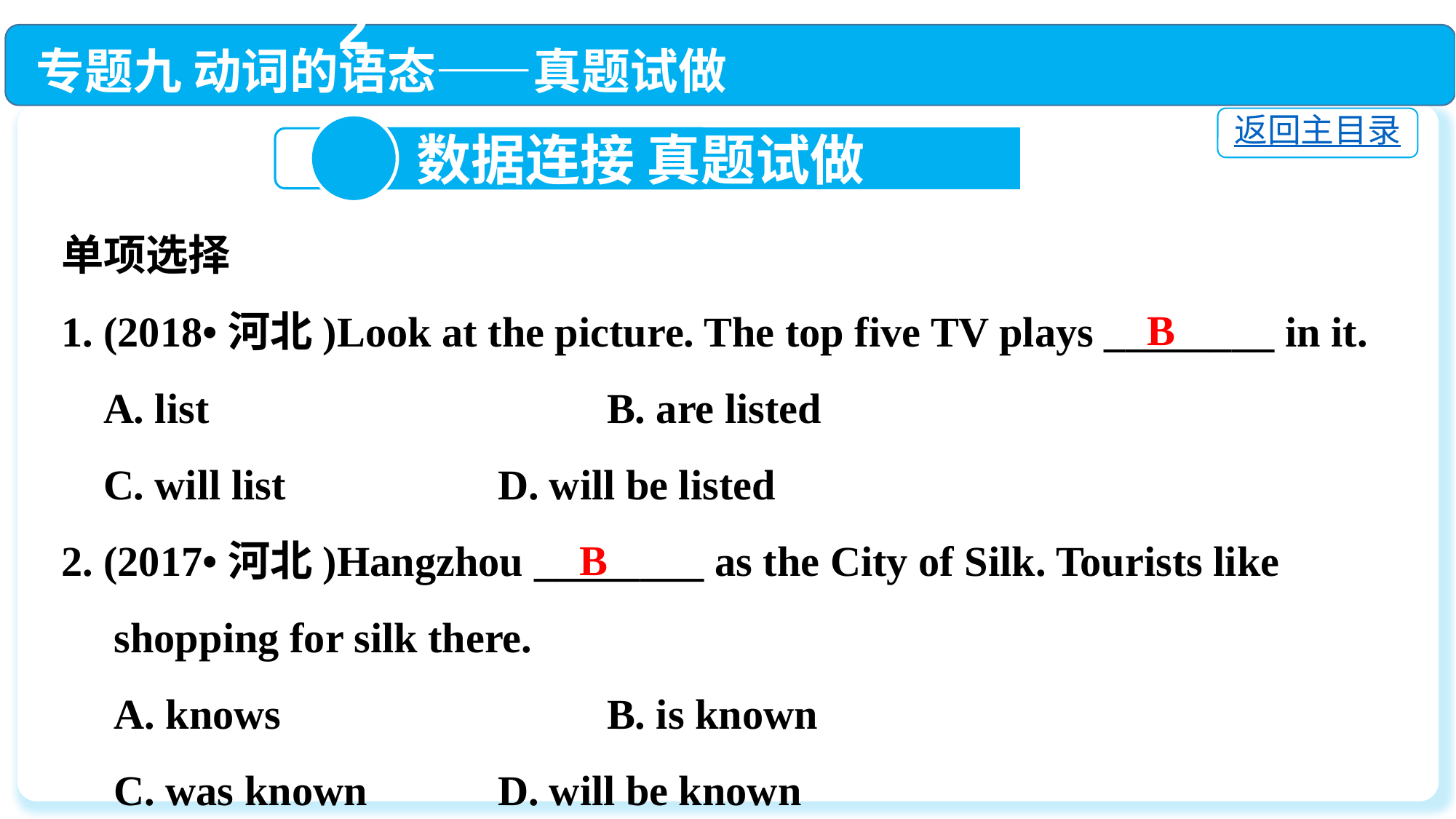

专题九 动词的语态——真题试做

返回主目录
2

   数据连接 真题试做
单项选择
1. (2018•河北)Look at the picture. The top five TV plays ________ in it.
    A. list　　         		B. are listed
    C. will list		D. will be listed
2. (2017•河北)Hangzhou ________ as the City of Silk. Tourists like
     shopping for silk there.
     A. knows			B. is known
     C. was known		D. will be known
B
 B